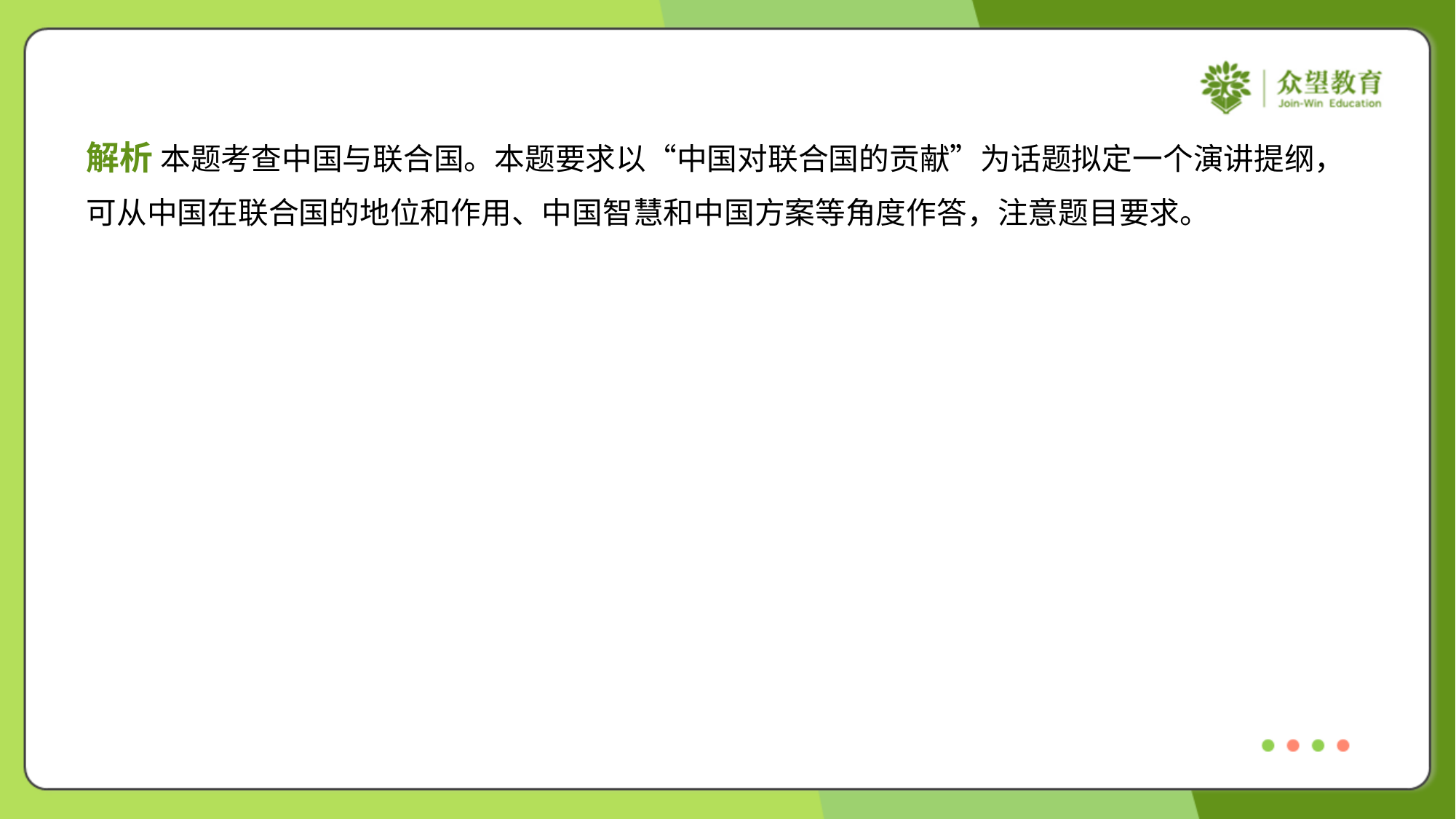

解析 本题考查中国与联合国。本题要求以“中国对联合国的贡献”为话题拟定一个演讲提纲，
可从中国在联合国的地位和作用、中国智慧和中国方案等角度作答，注意题目要求。